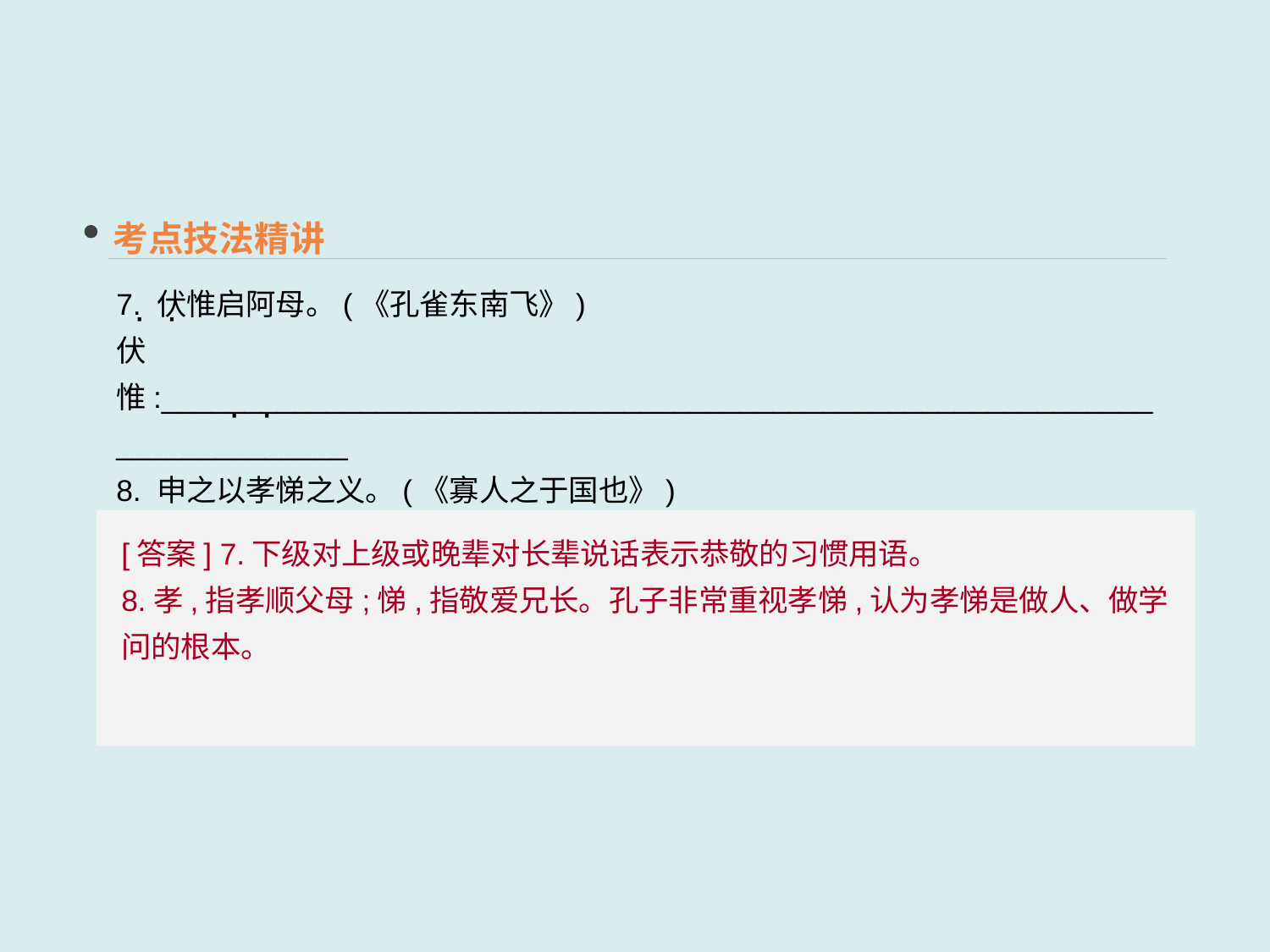

考点技法精讲

7. 伏惟启阿母。(《孔雀东南飞》)
伏惟:__________________________________________________________________________
8. 申之以孝悌之义。(《寡人之于国也》)
孝悌:__________________________________________________________________________
 ·  ·
 ·  ·

[答案] 7.下级对上级或晚辈对长辈说话表示恭敬的习惯用语。
8.孝,指孝顺父母;悌,指敬爱兄长。孔子非常重视孝悌,认为孝悌是做人、做学问的根本。